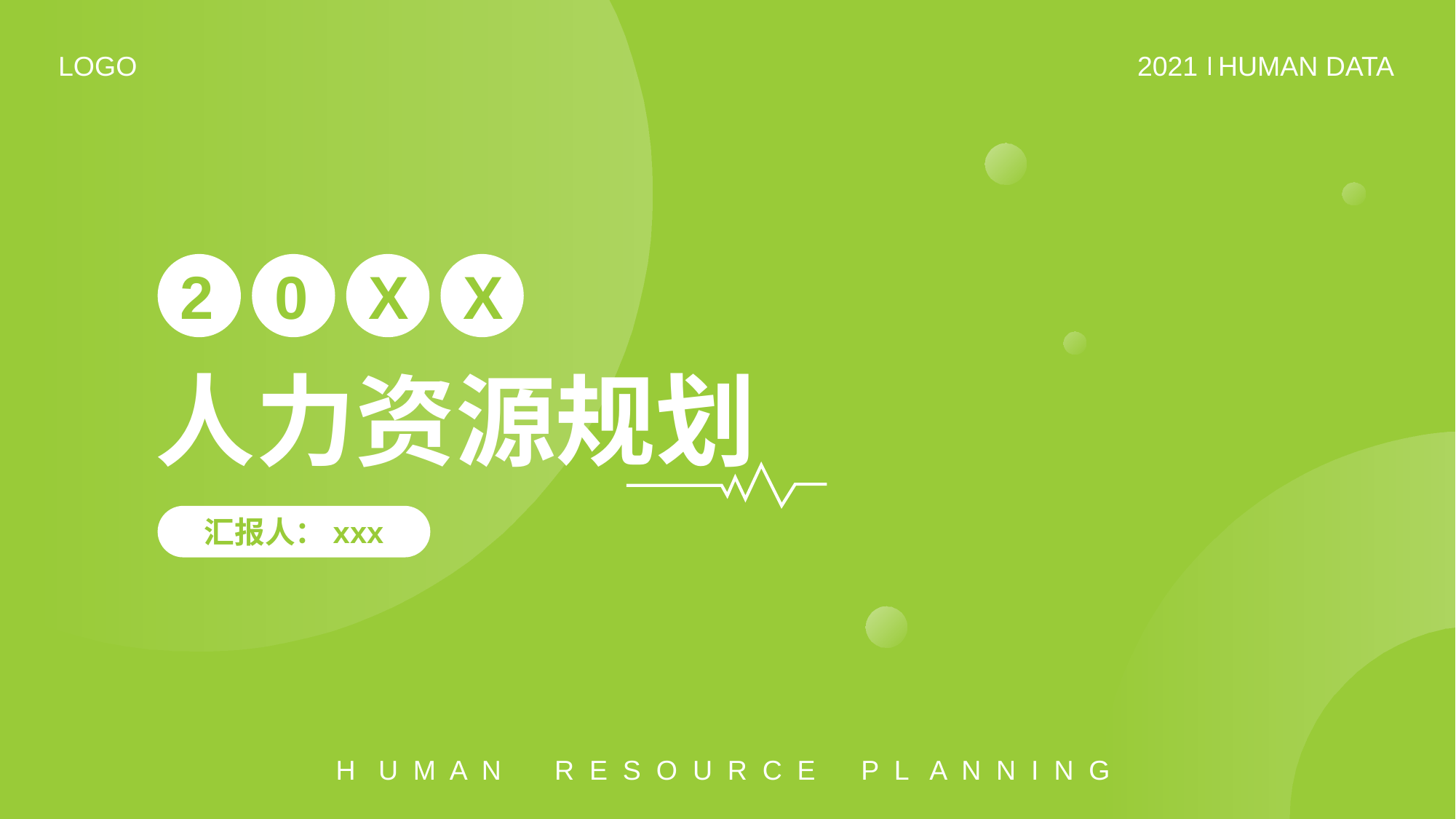

2

0

X

X
人力资源规划

汇报人：xxx
H   U  M  A  N       R  E  S  O  U  R  C  E      P  L   A  N  N  I  N  G